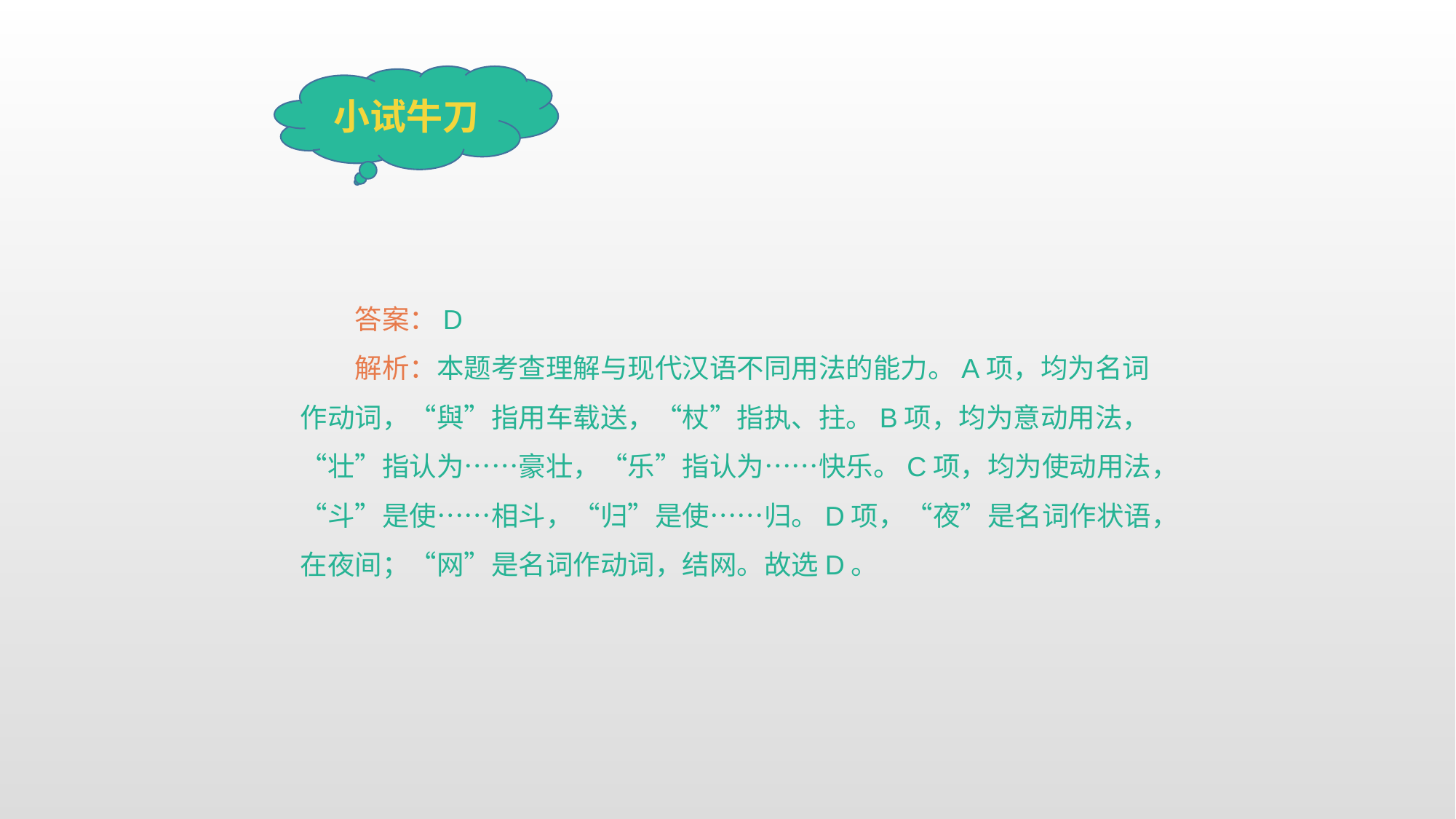

小试牛刀
答案：D
解析：本题考查理解与现代汉语不同用法的能力。A项，均为名词作动词，“與”指用车载送，“杖”指执、拄。B项，均为意动用法，“壮”指认为……豪壮，“乐”指认为……快乐。C项，均为使动用法，“斗”是使……相斗，“归”是使……归。D项，“夜”是名词作状语，在夜间；“网”是名词作动词，结网。故选D。